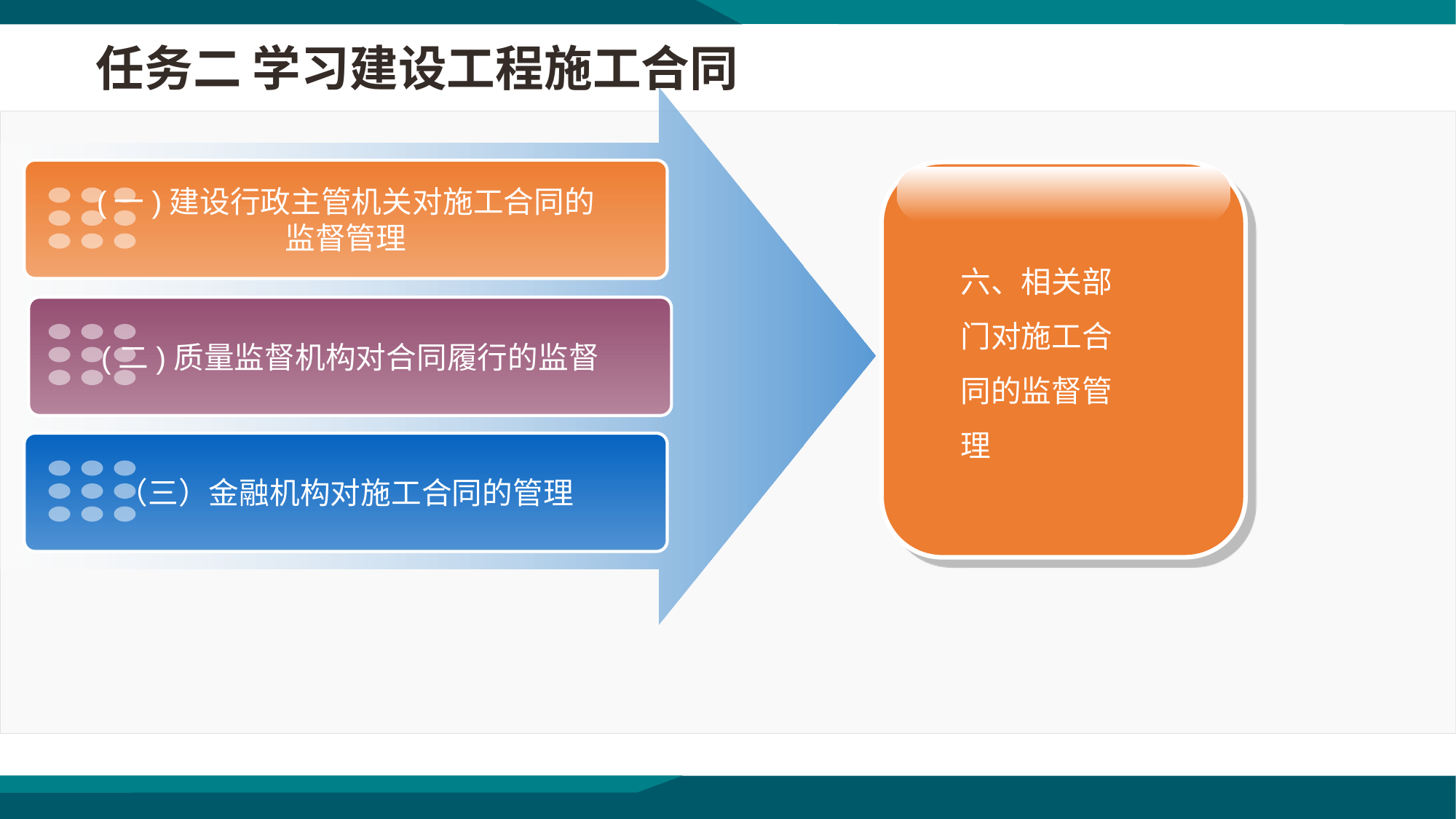

任务二 学习建设工程施工合同

(一)建设行政主管机关对施工合同的
监督管理

六、相关部门对施工合同的监督管理
(二)质量监督机构对合同履行的监督

（三）金融机构对施工合同的管理